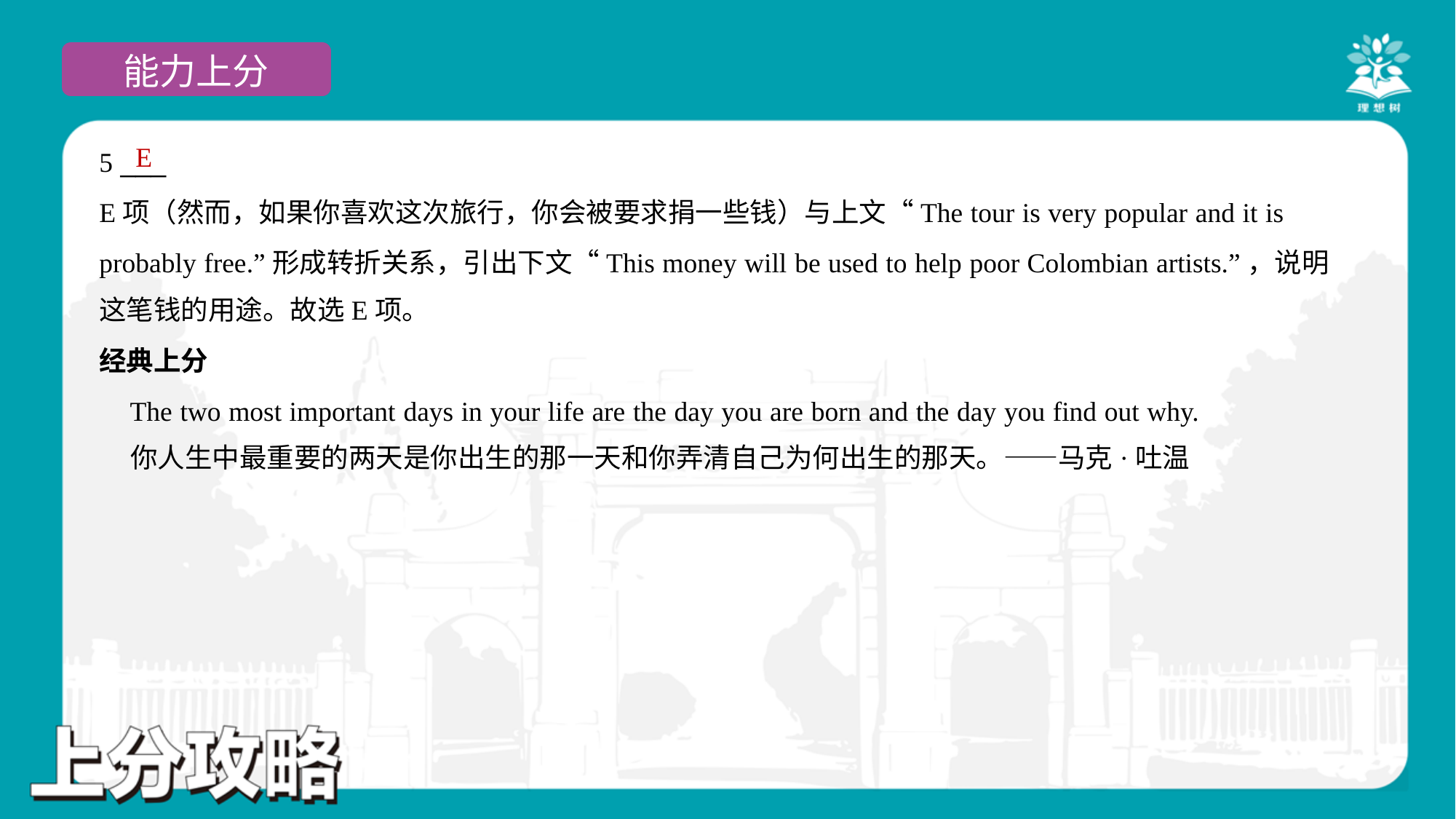

E
5 ___
E项（然而，如果你喜欢这次旅行，你会被要求捐一些钱）与上文“The tour is very popular and it is
probably free.”形成转折关系，引出下文“This money will be used to help poor Colombian artists.”，说明
这笔钱的用途。故选E项。
经典上分
    The two most important days in your life are the day you are born and the day you find out why.
    你人生中最重要的两天是你出生的那一天和你弄清自己为何出生的那天。——马克·吐温